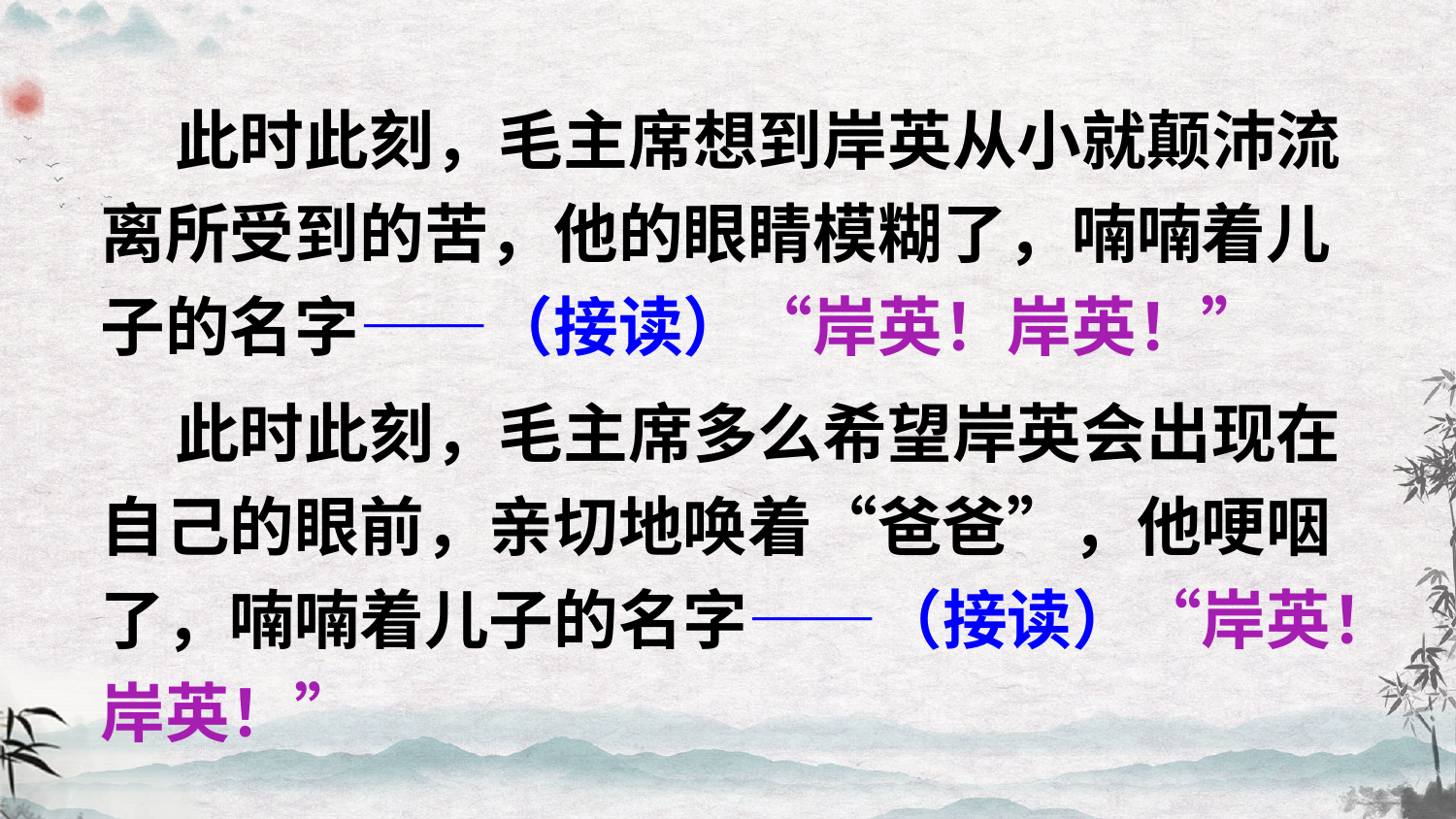

此时此刻，毛主席想到岸英从小就颠沛流离所受到的苦，他的眼睛模糊了，喃喃着儿子的名字——（接读）“岸英！岸英！”
    此时此刻，毛主席多么希望岸英会出现在自己的眼前，亲切地唤着“爸爸”，他哽咽了，喃喃着儿子的名字——（接读）“岸英！岸英！”